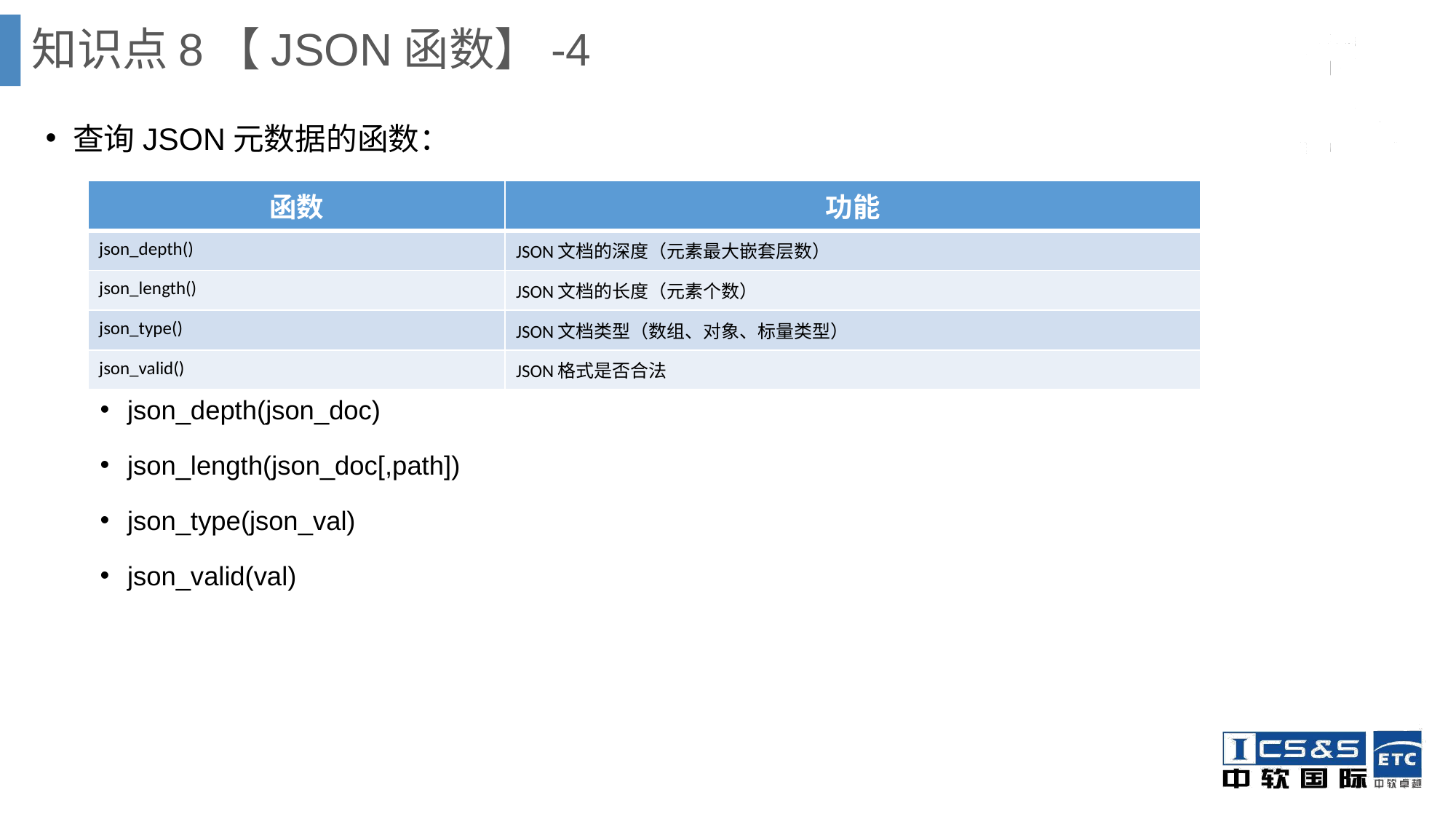

知识点8【JSON函数】-4
查询JSON元数据的函数：

json_depth(json_doc)
json_length(json_doc[,path])
json_type(json_val)
json_valid(val)

| 函数 | 功能 |
| --- | --- |
| json\_depth() | JSON文档的深度（元素最大嵌套层数） |
| json\_length() | JSON文档的长度（元素个数） |
| json\_type() | JSON文档类型（数组、对象、标量类型） |
| json\_valid() | JSON格式是否合法 |